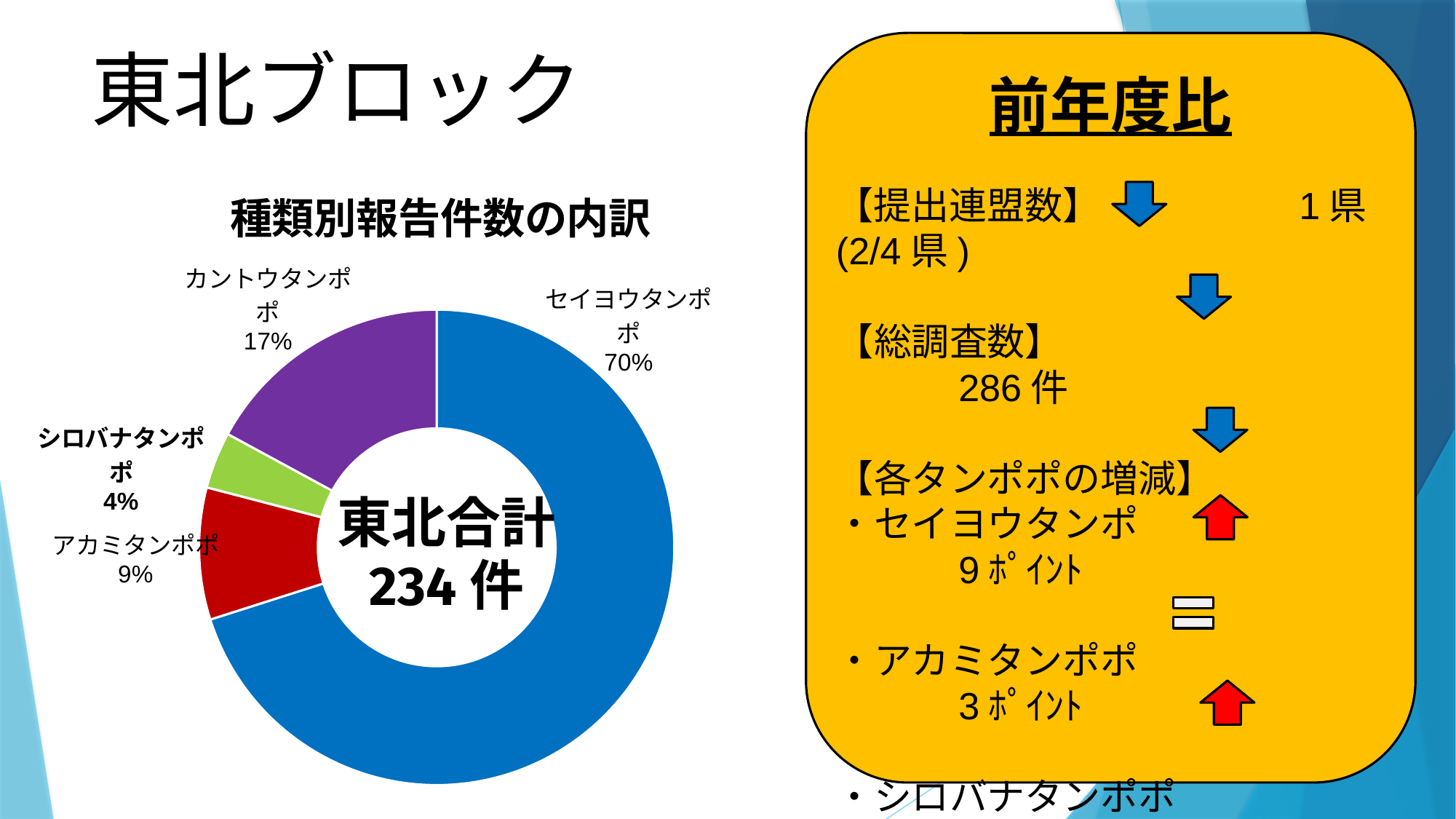

東北ブロック
前年度比

### Chart: 種類別報告件数の内訳

| Category |  |
|---|---|
| セイヨウタンポポ | 164.0 |
| アカミタンポポ | 21.0 |
| シロバナタンポポ | 9.0 |
| カントウタンポポ | 40.0 |
【提出連盟数】　　　　　1県(2/4県)

【総調査数】　　　　　　　　　　　286件

【各タンポポの増減】
・セイヨウタンポ　　　　　　　　　9ﾎﾟｲﾝﾄ

・アカミタンポポ　　　　　　　　　3ﾎﾟｲﾝﾄ

・シロバナタンポポ　　　　　昨年同様

・カントウタンポポ　　　　　　　　6ﾎﾟｲﾝﾄ

・